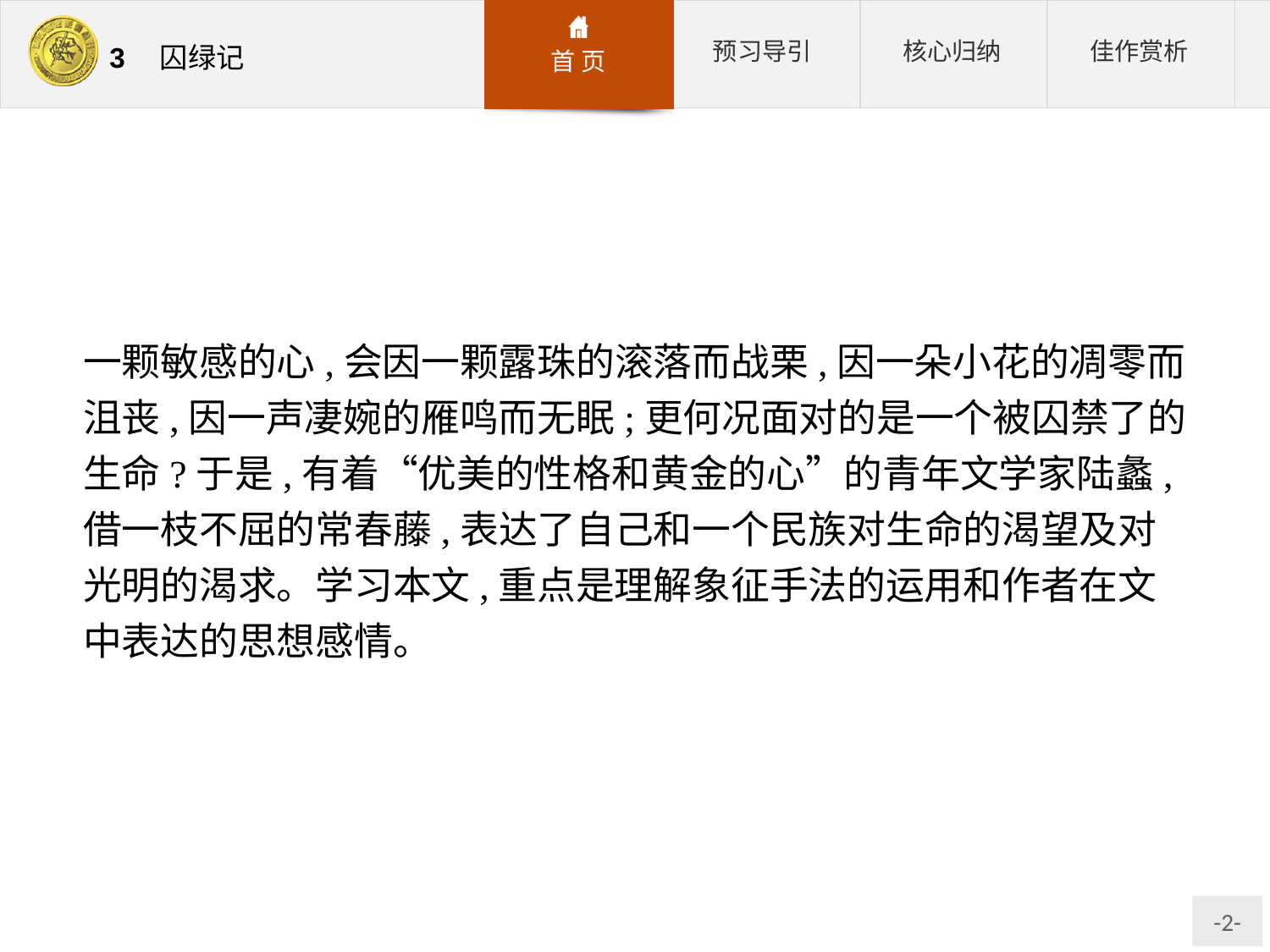

一颗敏感的心,会因一颗露珠的滚落而战栗,因一朵小花的凋零而沮丧,因一声凄婉的雁鸣而无眠;更何况面对的是一个被囚禁了的生命?于是,有着“优美的性格和黄金的心”的青年文学家陆蠡,借一枝不屈的常春藤,表达了自己和一个民族对生命的渴望及对光明的渴求。学习本文,重点是理解象征手法的运用和作者在文中表达的思想感情。